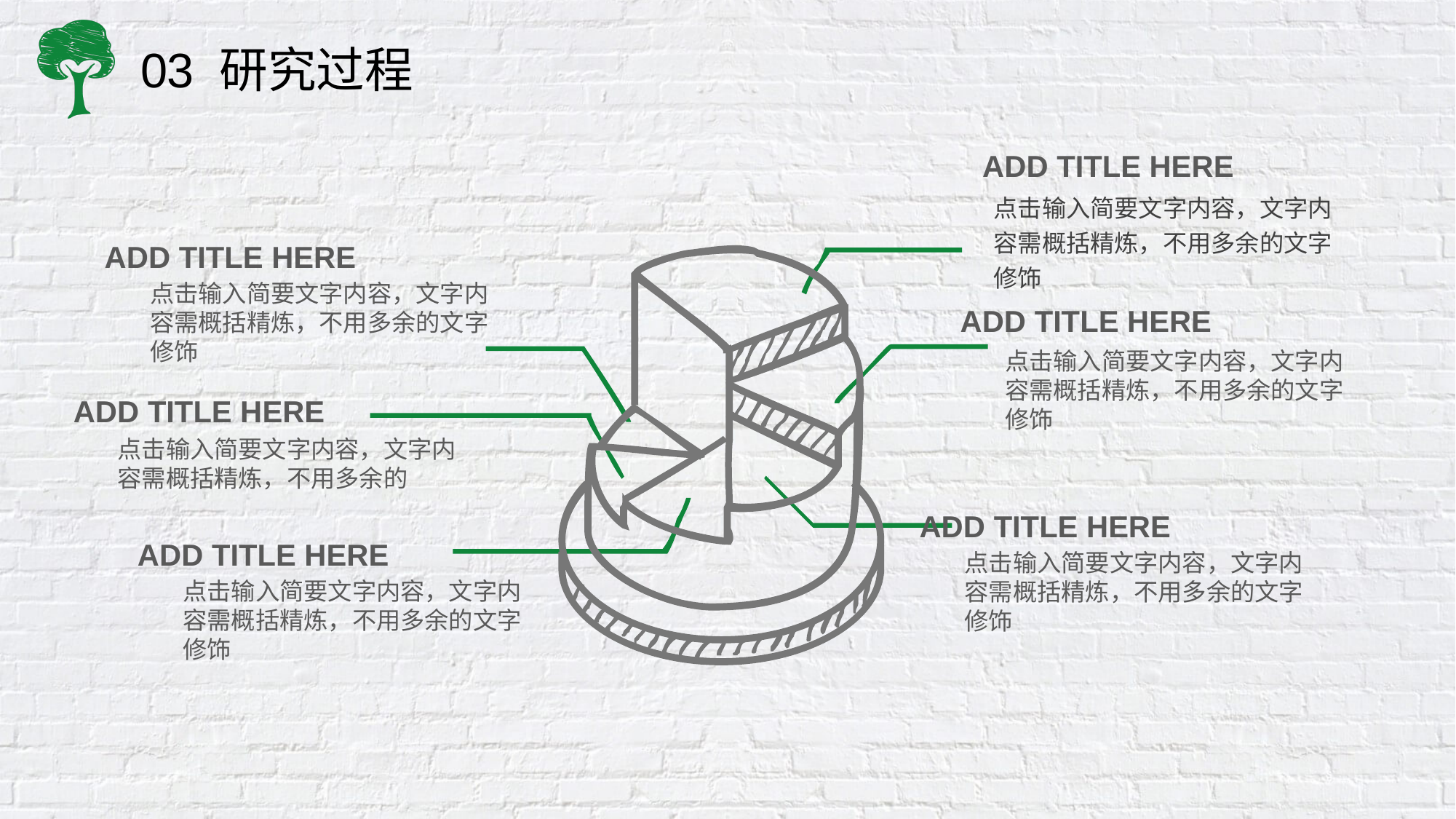

ADD TITLE HERE
点击输入简要文字内容，文字内容需概括精炼，不用多余的文字修饰
ADD TITLE HERE
点击输入简要文字内容，文字内容需概括精炼，不用多余的文字修饰

ADD TITLE HERE
点击输入简要文字内容，文字内容需概括精炼，不用多余的文字修饰

ADD TITLE HERE
点击输入简要文字内容，文字内容需概括精炼，不用多余的

ADD TITLE HERE
点击输入简要文字内容，文字内容需概括精炼，不用多余的文字修饰
ADD TITLE HERE
点击输入简要文字内容，文字内容需概括精炼，不用多余的文字修饰